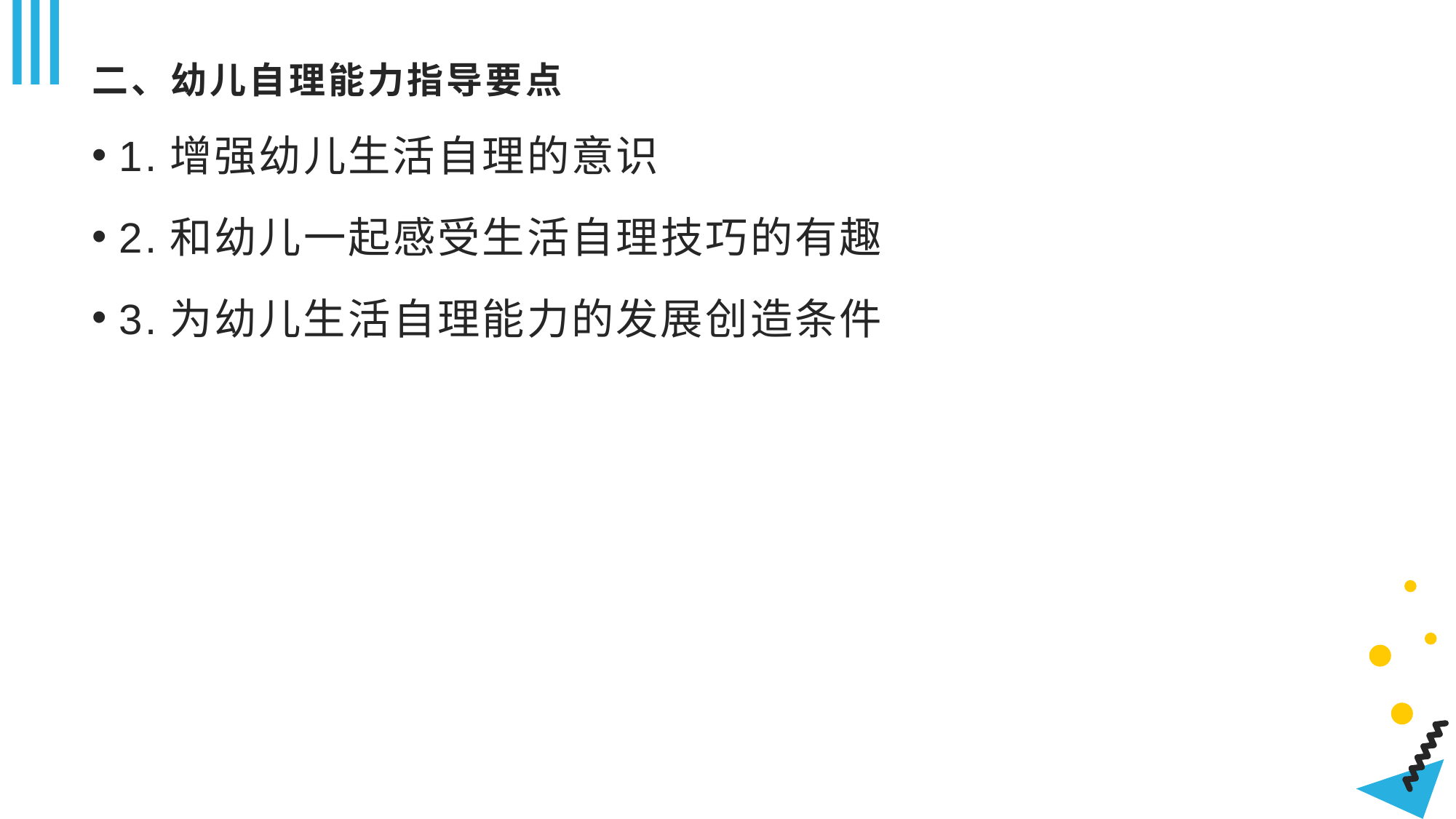

# 二、幼儿自理能力指导要点
1.增强幼儿生活自理的意识
2.和幼儿一起感受生活自理技巧的有趣
3.为幼儿生活自理能力的发展创造条件